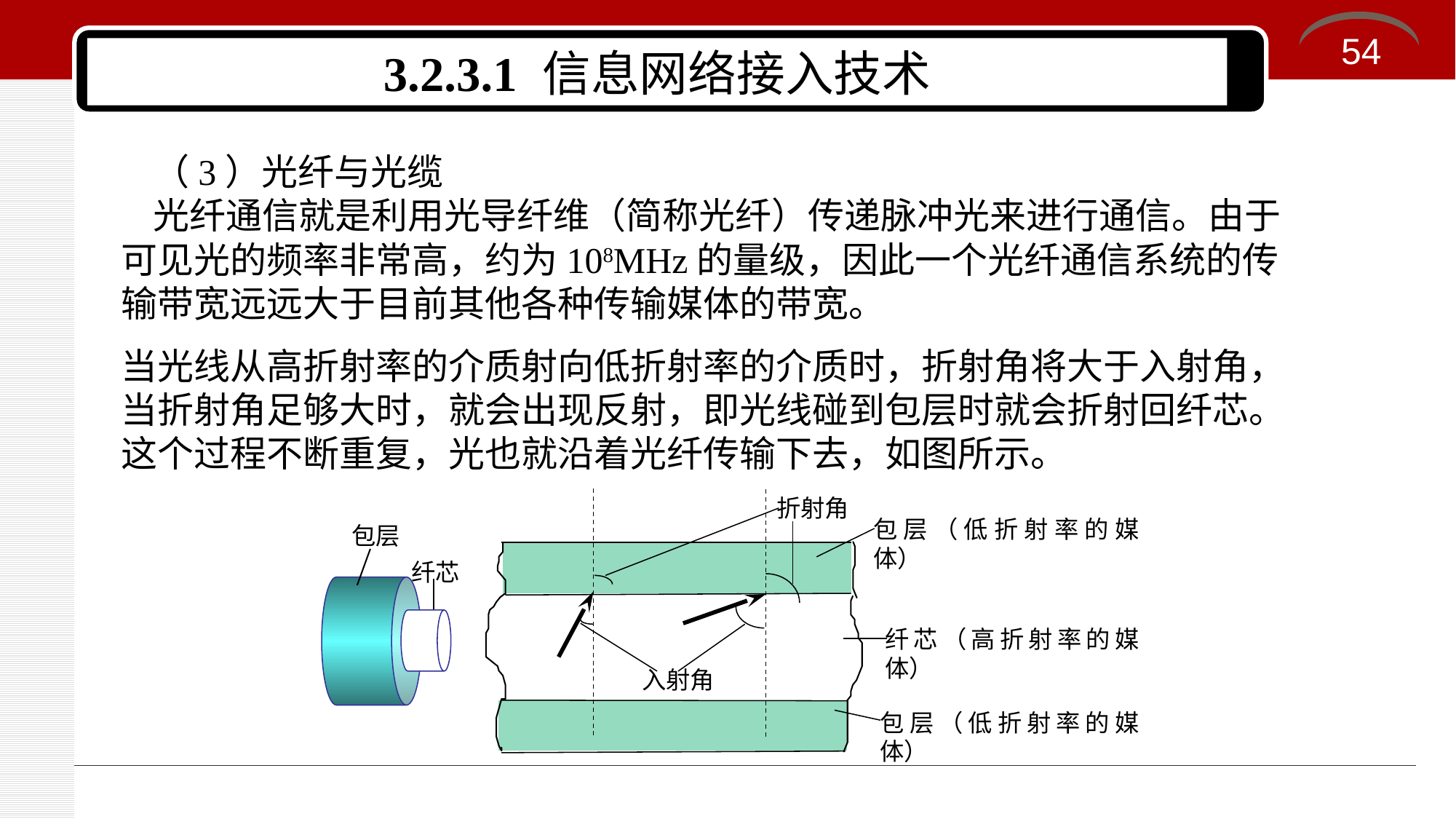

54
# 3.2.3.1 信息网络接入技术
（3）光纤与光缆
光纤通信就是利用光导纤维（简称光纤）传递脉冲光来进行通信。由于可见光的频率非常高，约为108MHz的量级，因此一个光纤通信系统的传输带宽远远大于目前其他各种传输媒体的带宽。
当光线从高折射率的介质射向低折射率的介质时，折射角将大于入射角，当折射角足够大时，就会出现反射，即光线碰到包层时就会折射回纤芯。这个过程不断重复，光也就沿着光纤传输下去，如图所示。
折射角
包层（低折射率的媒体）

纤芯（高折射率的媒体）
入射角
包层（低折射率的媒体）
包层

纤芯